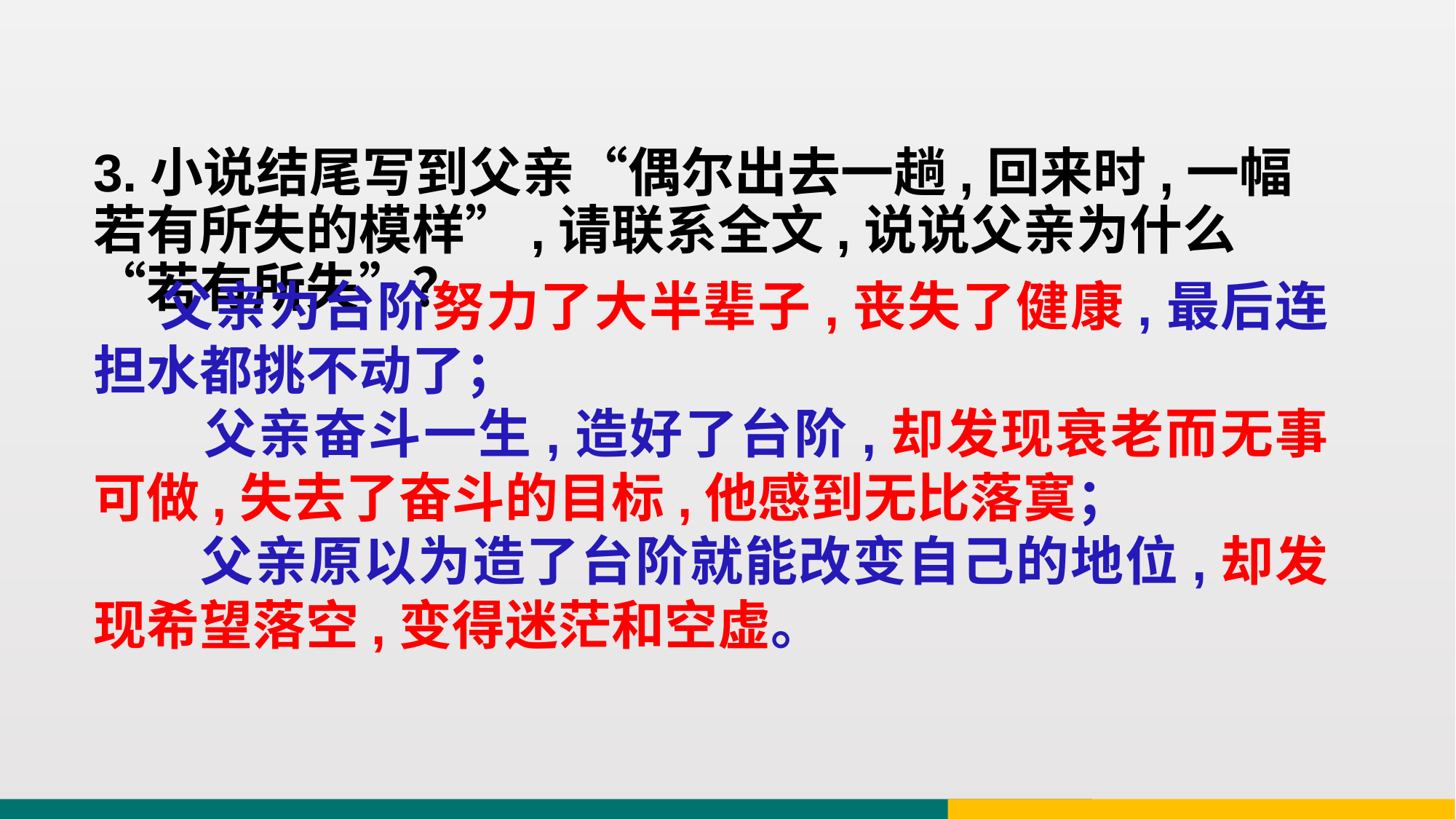

3.小说结尾写到父亲“偶尔出去一趟,回来时,一幅若有所失的模样”,请联系全文,说说父亲为什么“若有所失”？
    父亲为台阶努力了大半辈子,丧失了健康,最后连担水都挑不动了；
       父亲奋斗一生,造好了台阶,却发现衰老而无事可做,失去了奋斗的目标,他感到无比落寞；
       父亲原以为造了台阶就能改变自己的地位,却发现希望落空,变得迷茫和空虚。